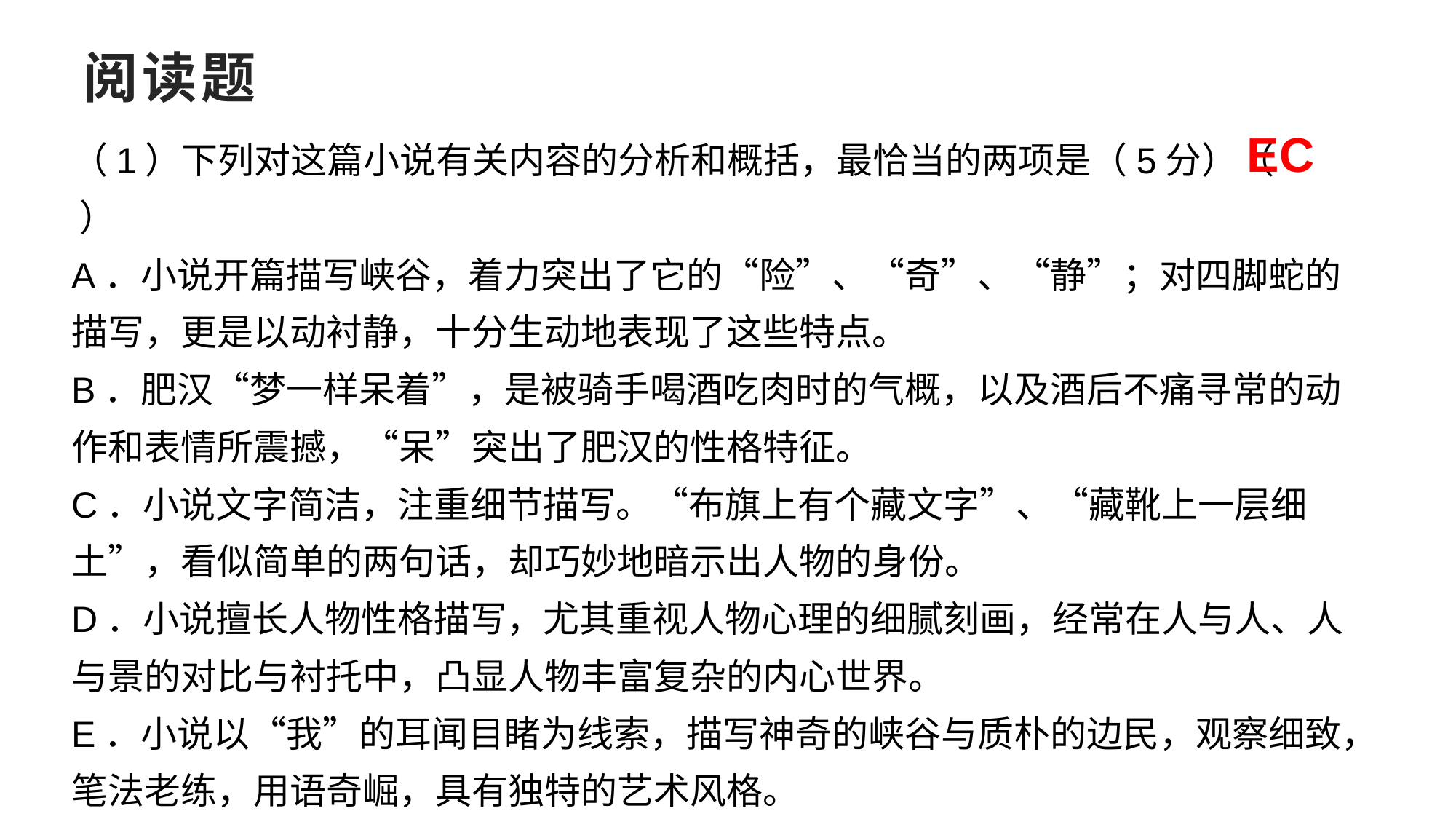

# 阅读题
（1）下列对这篇小说有关内容的分析和概括，最恰当的两项是（5分）（        ）
A．小说开篇描写峡谷，着力突出了它的“险”、“奇”、“静”；对四脚蛇的描写，更是以动衬静，十分生动地表现了这些特点。
B．肥汉“梦一样呆着”，是被骑手喝酒吃肉时的气概，以及酒后不痛寻常的动作和表情所震撼，“呆”突出了肥汉的性格特征。
C．小说文字简洁，注重细节描写。“布旗上有个藏文字”、“藏靴上一层细土”，看似简单的两句话，却巧妙地暗示出人物的身份。
D．小说擅长人物性格描写，尤其重视人物心理的细腻刻画，经常在人与人、人与景的对比与衬托中，凸显人物丰富复杂的内心世界。
E．小说以“我”的耳闻目睹为线索，描写神奇的峡谷与质朴的边民，观察细致，笔法老练，用语奇崛，具有独特的艺术风格。
EC